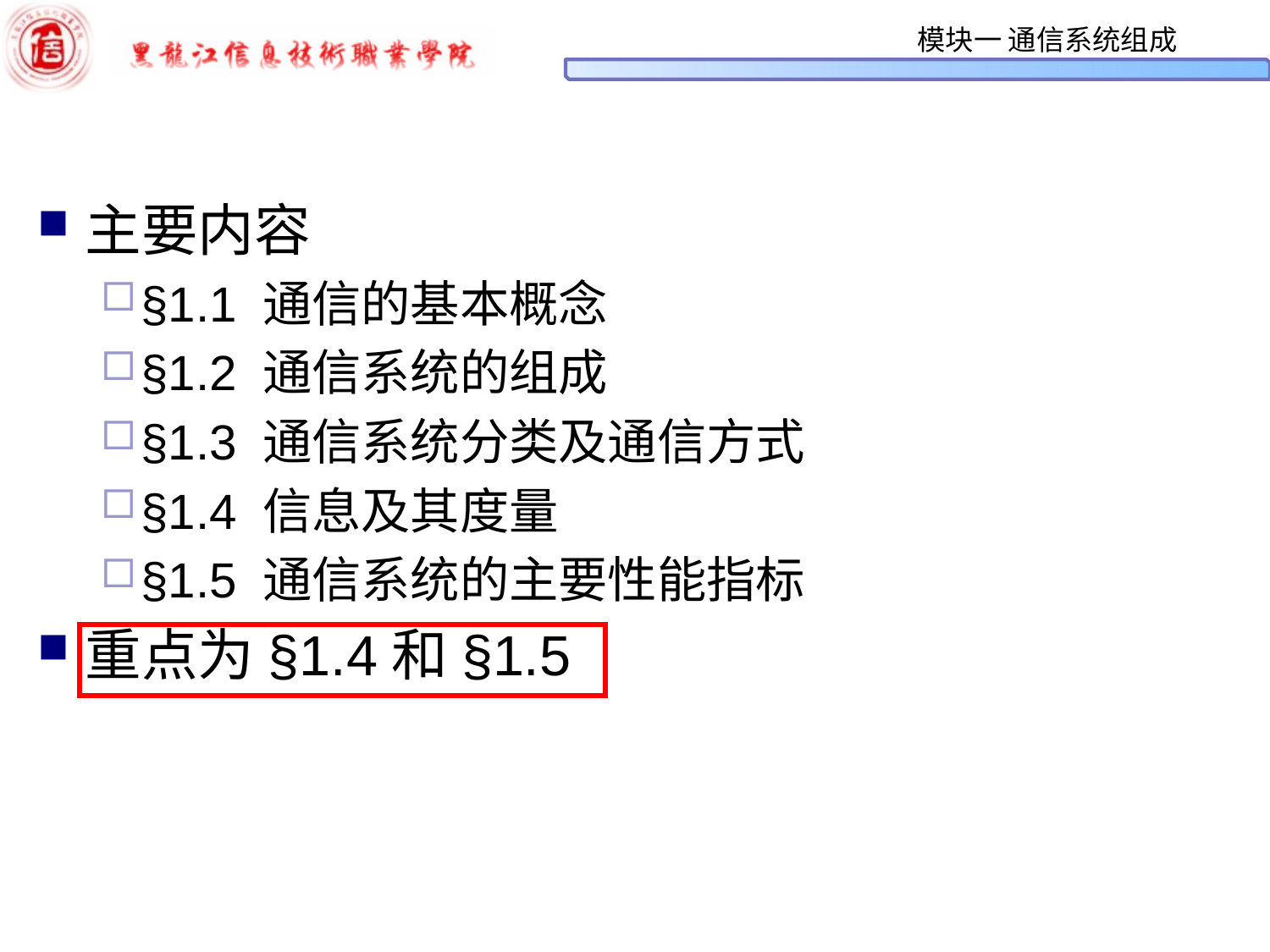

主要内容
§1.1 通信的基本概念
§1.2 通信系统的组成
§1.3 通信系统分类及通信方式
§1.4 信息及其度量
§1.5 通信系统的主要性能指标
重点为§1.4和§1.5